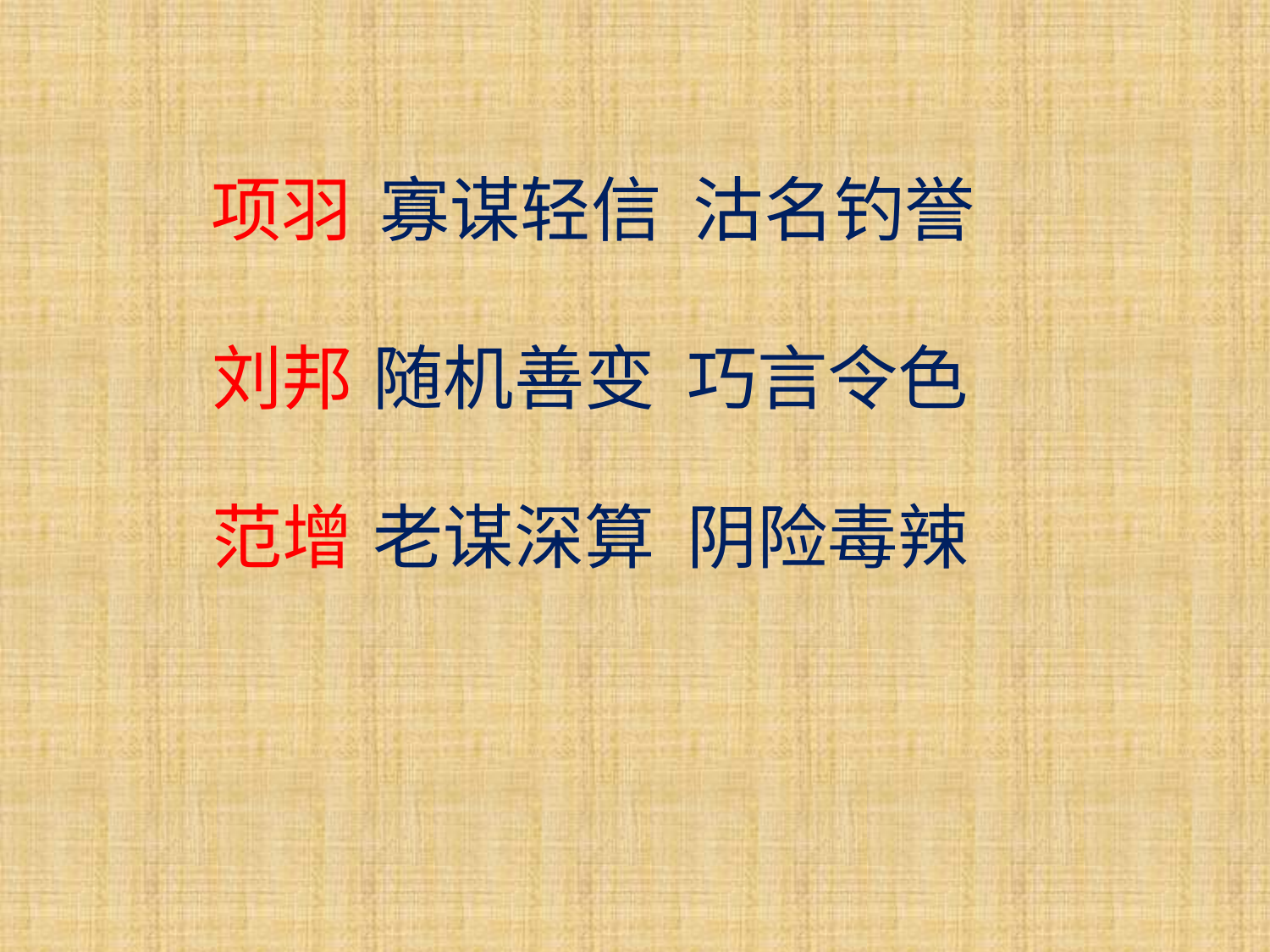

项羽
寡谋轻信  沽名钓誉
刘邦
随机善变  巧言令色
范增
老谋深算  阴险毒辣